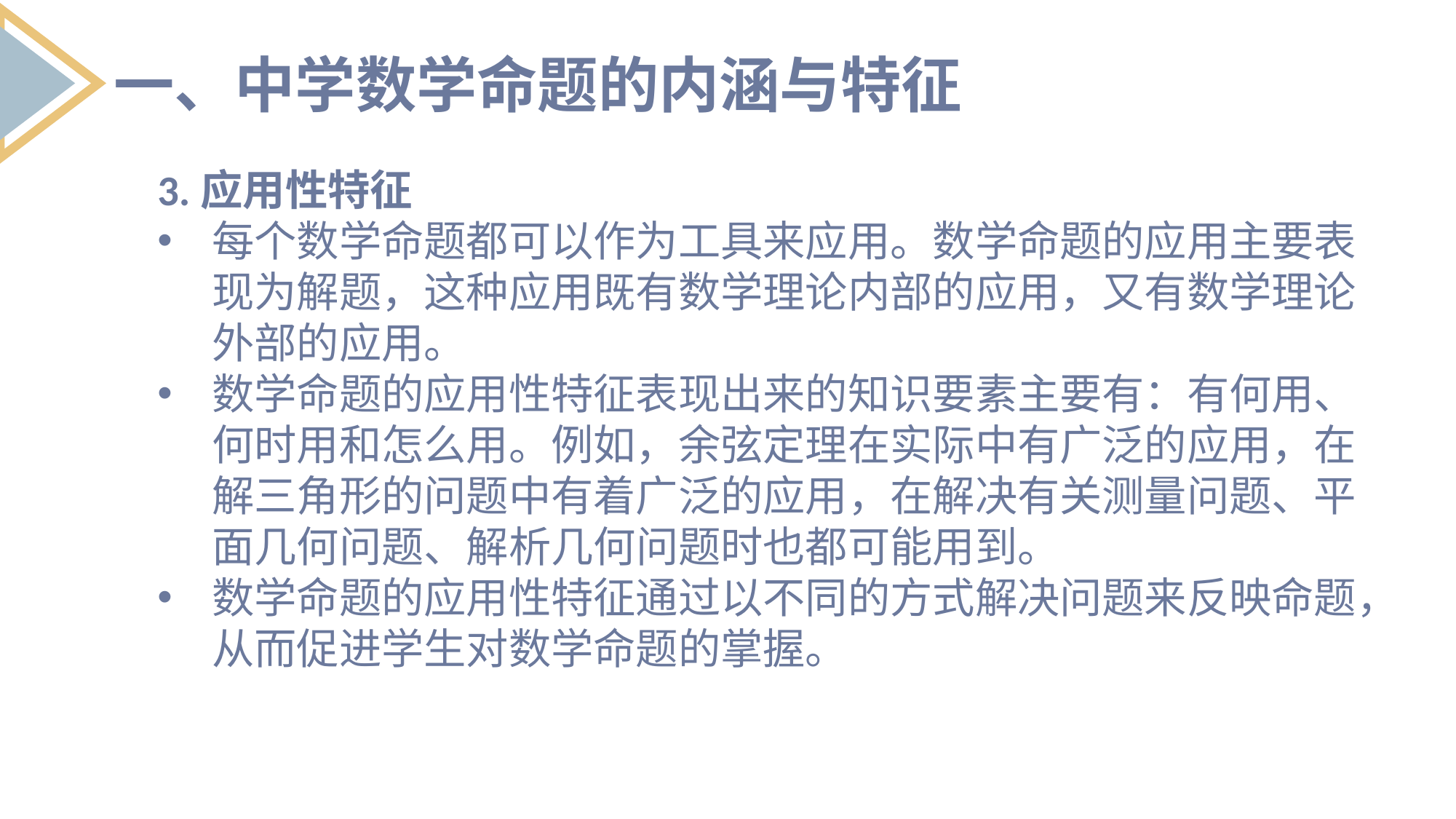

一、中学数学命题的内涵与特征

3.应用性特征
每个数学命题都可以作为工具来应用。数学命题的应用主要表现为解题，这种应用既有数学理论内部的应用，又有数学理论外部的应用。
数学命题的应用性特征表现出来的知识要素主要有：有何用、何时用和怎么用。例如，余弦定理在实际中有广泛的应用，在解三角形的问题中有着广泛的应用，在解决有关测量问题、平面几何问题、解析几何问题时也都可能用到。
数学命题的应用性特征通过以不同的方式解决问题来反映命题，从而促进学生对数学命题的掌握。